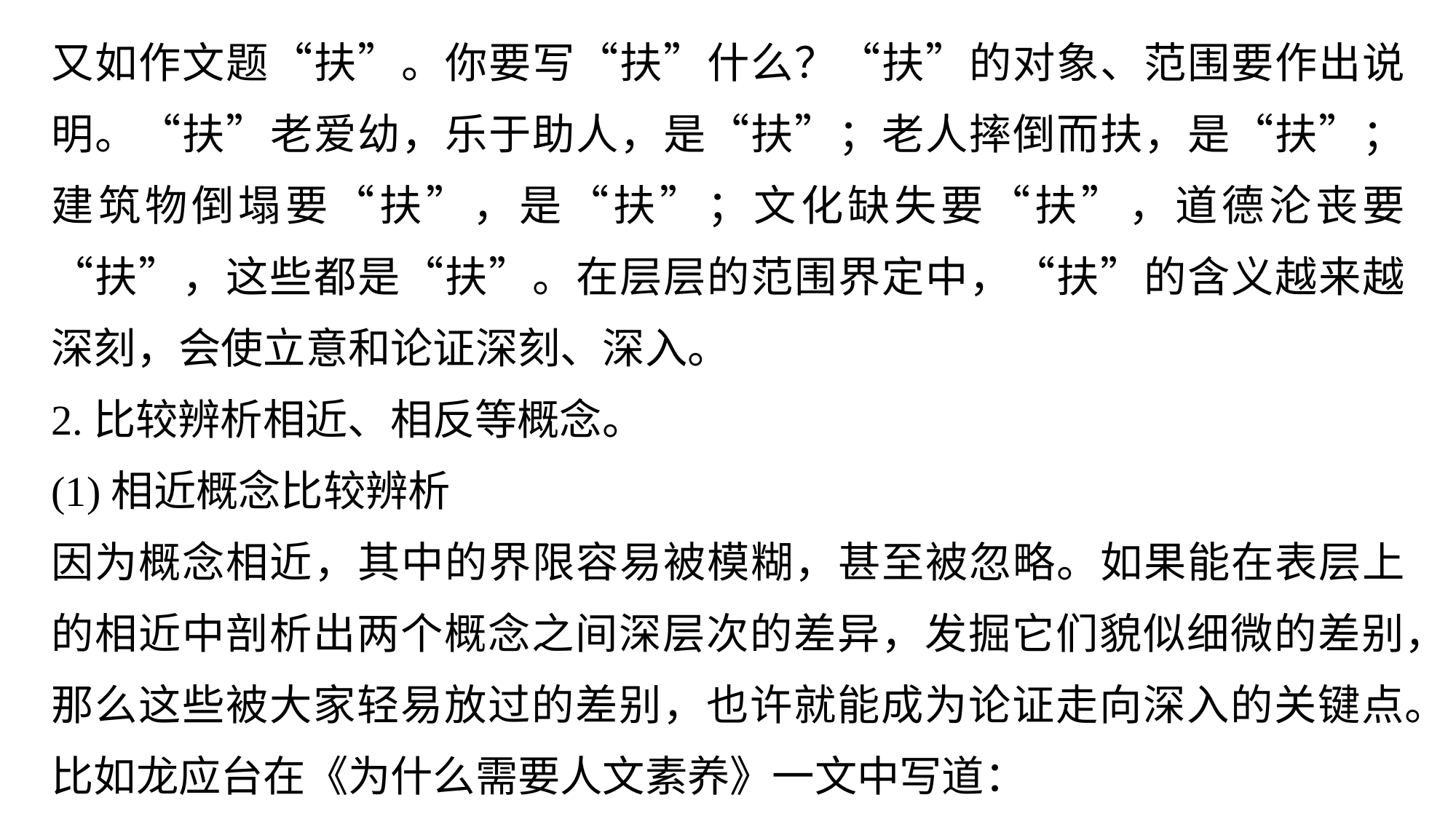

又如作文题“扶”。你要写“扶”什么？“扶”的对象、范围要作出说明。“扶”老爱幼，乐于助人，是“扶”；老人摔倒而扶，是“扶”；建筑物倒塌要“扶”，是“扶”；文化缺失要“扶”，道德沦丧要“扶”，这些都是“扶”。在层层的范围界定中，“扶”的含义越来越深刻，会使立意和论证深刻、深入。
2.比较辨析相近、相反等概念。
(1)相近概念比较辨析
因为概念相近，其中的界限容易被模糊，甚至被忽略。如果能在表层上的相近中剖析出两个概念之间深层次的差异，发掘它们貌似细微的差别，那么这些被大家轻易放过的差别，也许就能成为论证走向深入的关键点。比如龙应台在《为什么需要人文素养》一文中写道：